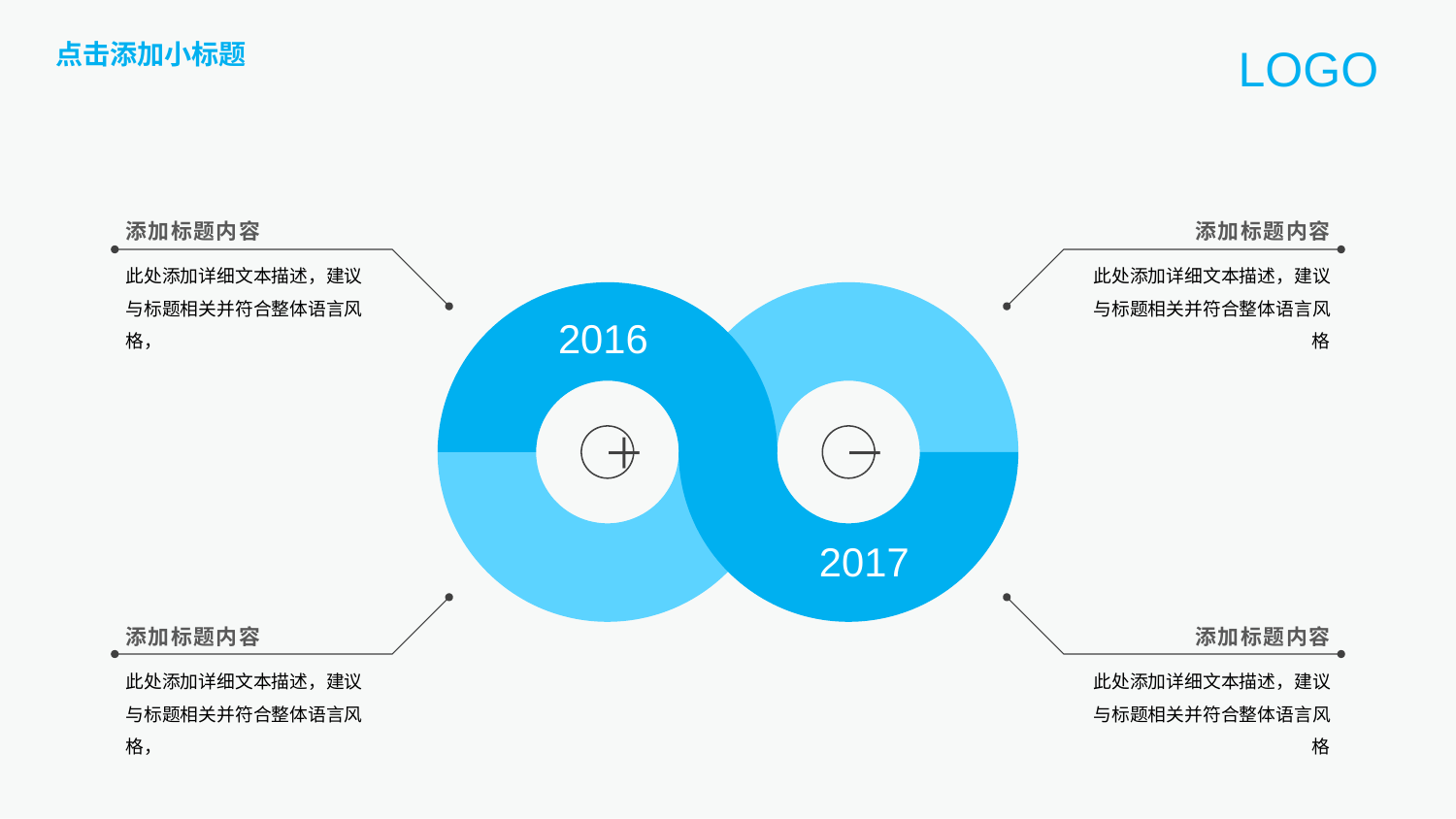

点击添加小标题
LOGO
添加标题内容
此处添加详细文本描述，建议与标题相关并符合整体语言风格，
添加标题内容
此处添加详细文本描述，建议与标题相关并符合整体语言风格

2016
＋
－
2017

添加标题内容
此处添加详细文本描述，建议与标题相关并符合整体语言风格，
添加标题内容
此处添加详细文本描述，建议与标题相关并符合整体语言风格